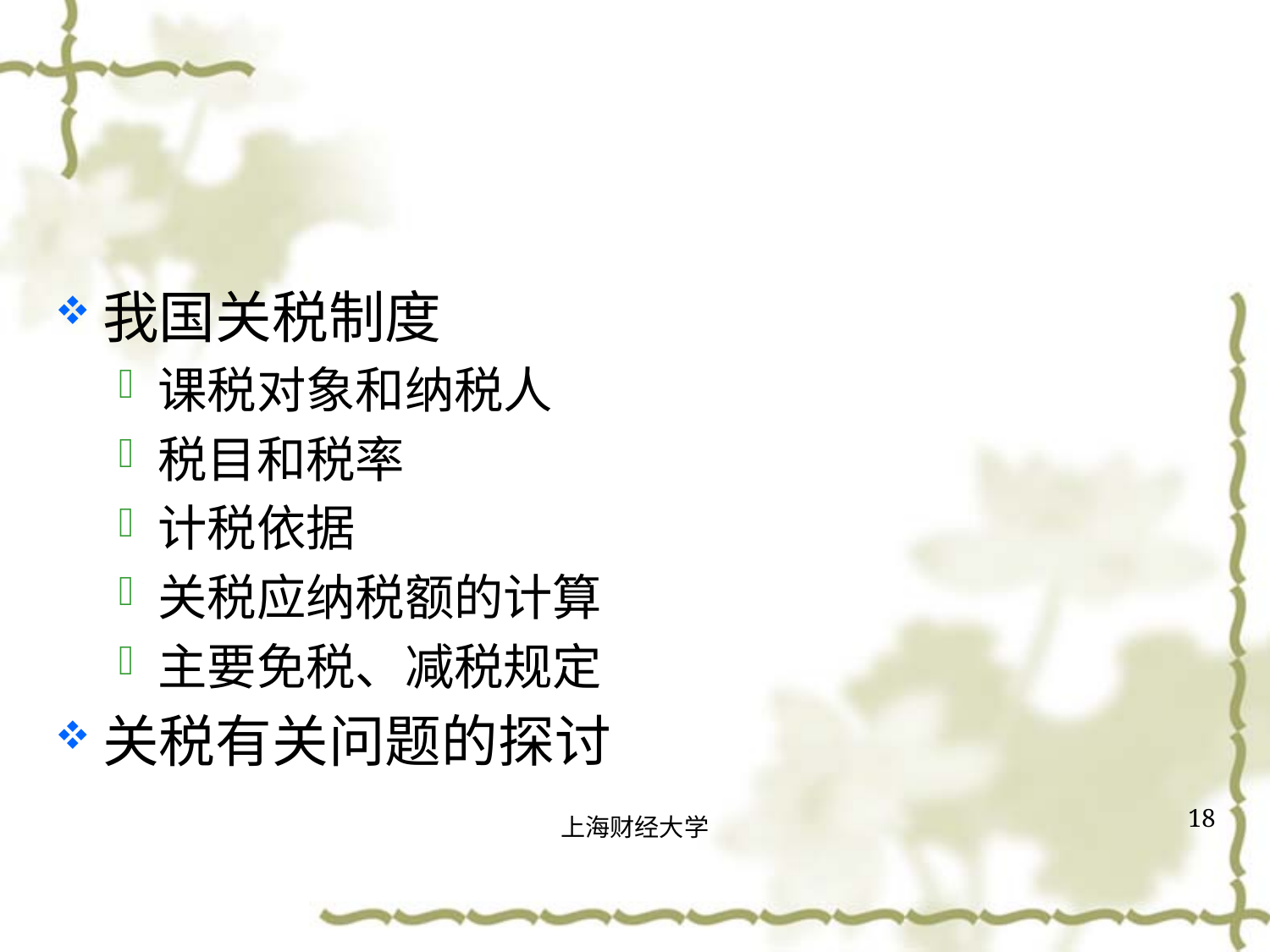

#
我国关税制度
课税对象和纳税人
税目和税率
计税依据
关税应纳税额的计算
主要免税、减税规定
关税有关问题的探讨
18
上海财经大学